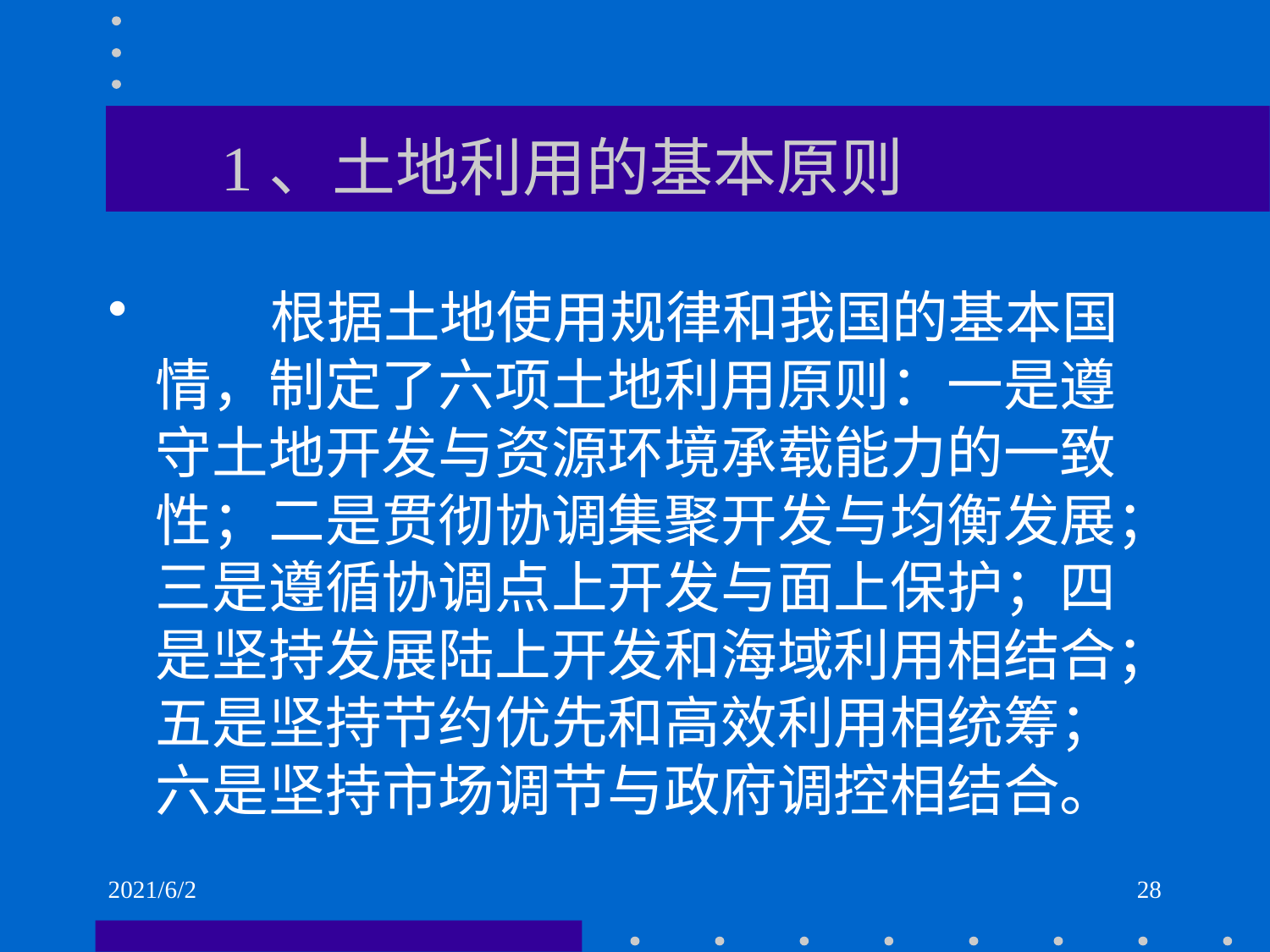

# 1、土地利用的基本原则
        根据土地使用规律和我国的基本国情，制定了六项土地利用原则：一是遵守土地开发与资源环境承载能力的一致性；二是贯彻协调集聚开发与均衡发展；三是遵循协调点上开发与面上保护；四是坚持发展陆上开发和海域利用相结合；五是坚持节约优先和高效利用相统筹；六是坚持市场调节与政府调控相结合。
2021/6/2
28